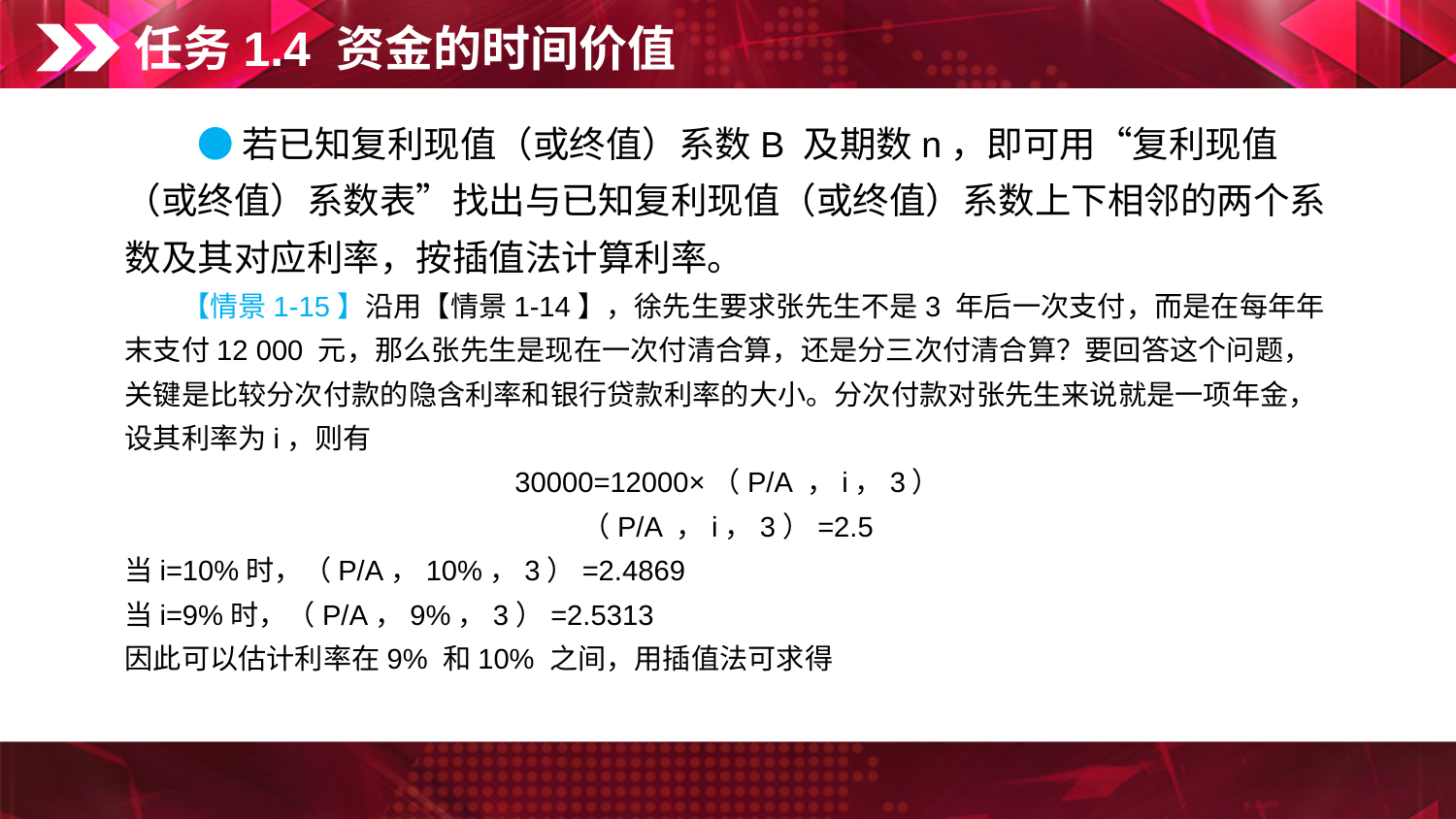

任务1.4 资金的时间价值

　　● 若已知复利现值（或终值）系数B 及期数n，即可用“复利现值（或终值）系数表”找出与已知复利现值（或终值）系数上下相邻的两个系数及其对应利率，按插值法计算利率。
　　【情景1-15】沿用【情景1-14】，徐先生要求张先生不是3 年后一次支付，而是在每年年末支付12 000 元，那么张先生是现在一次付清合算，还是分三次付清合算？要回答这个问题，关键是比较分次付款的隐含利率和银行贷款利率的大小。分次付款对张先生来说就是一项年金，设其利率为i，则有
30000=12000×（P/A ，i，3）
（P/A ，i，3）=2.5
当i=10%时，（P/A，10%，3）=2.4869
当i=9%时，（P/A，9%，3）=2.5313
因此可以估计利率在9% 和10% 之间，用插值法可求得